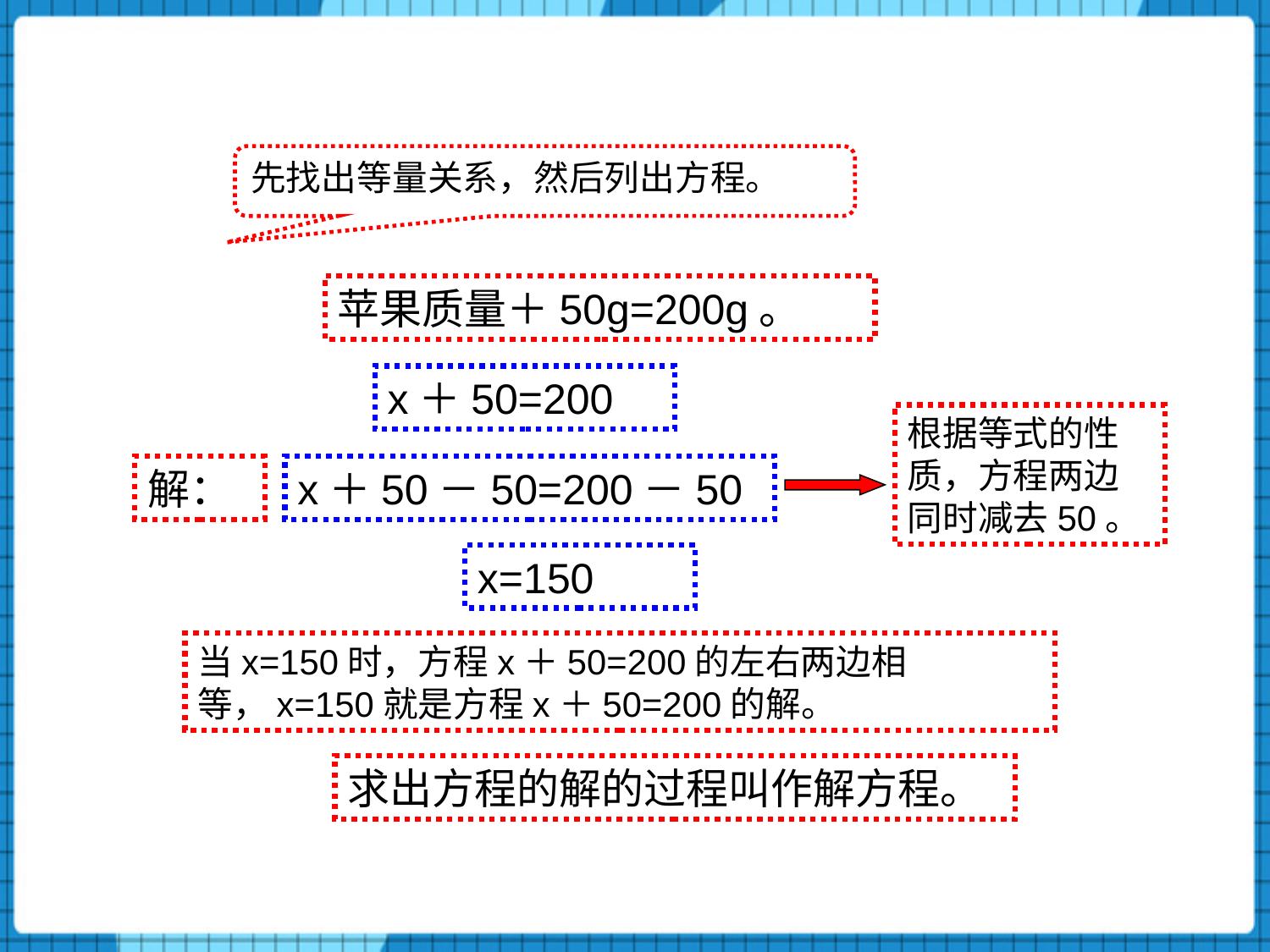

先找出等量关系，然后列出方程。
苹果质量＋50g=200g。
x＋50=200
根据等式的性质，方程两边同时减去50。
解：
x＋50－50=200－50

x=150
当x=150时，方程x＋50=200的左右两边相等，x=150就是方程x＋50=200的解。
求出方程的解的过程叫作解方程。